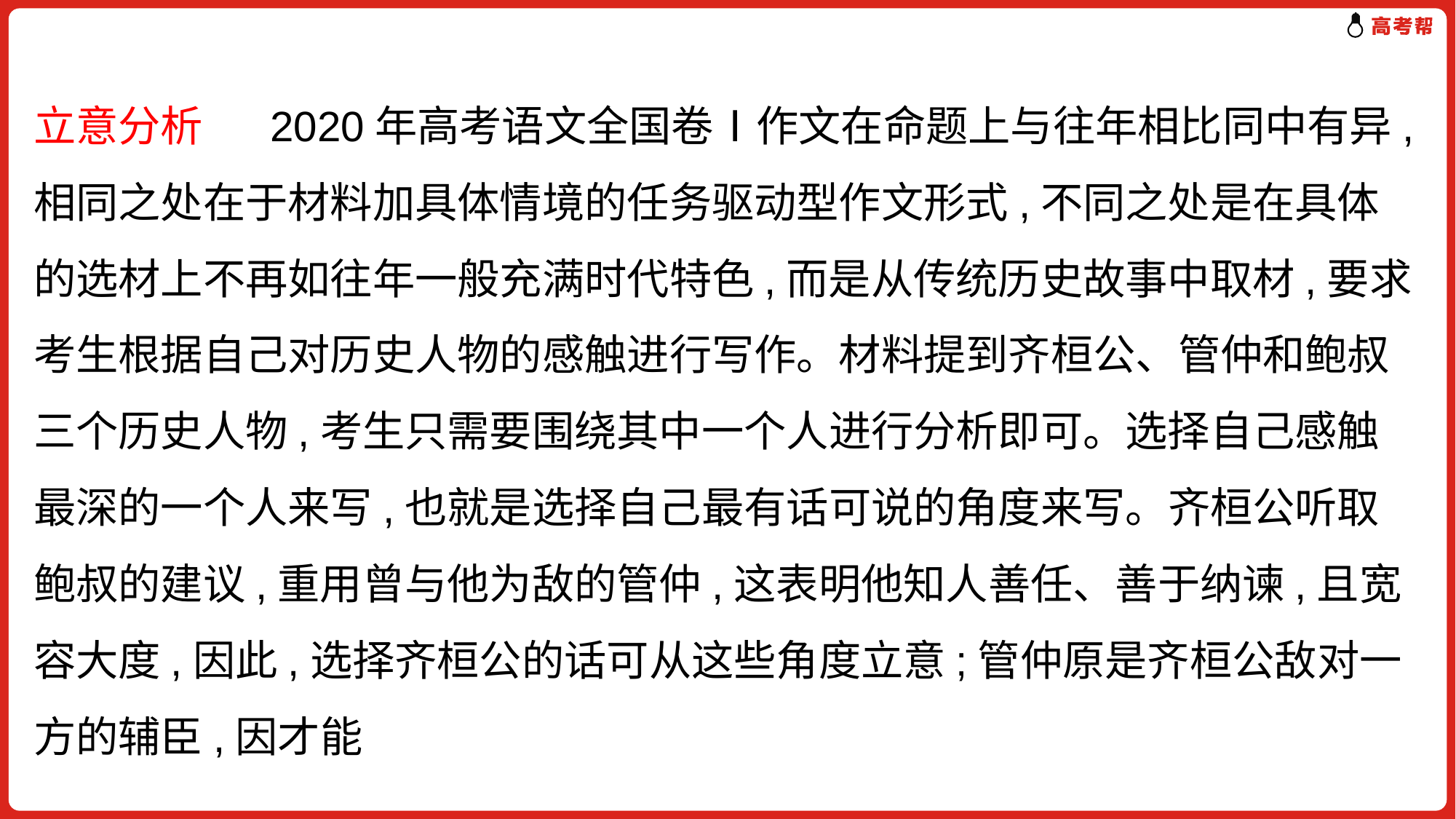

立意分析      2020年高考语文全国卷Ⅰ作文在命题上与往年相比同中有异,相同之处在于材料加具体情境的任务驱动型作文形式,不同之处是在具体的选材上不再如往年一般充满时代特色,而是从传统历史故事中取材,要求考生根据自己对历史人物的感触进行写作。材料提到齐桓公、管仲和鲍叔三个历史人物,考生只需要围绕其中一个人进行分析即可。选择自己感触最深的一个人来写,也就是选择自己最有话可说的角度来写。齐桓公听取鲍叔的建议,重用曾与他为敌的管仲,这表明他知人善任、善于纳谏,且宽容大度,因此,选择齐桓公的话可从这些角度立意;管仲原是齐桓公敌对一方的辅臣,因才能